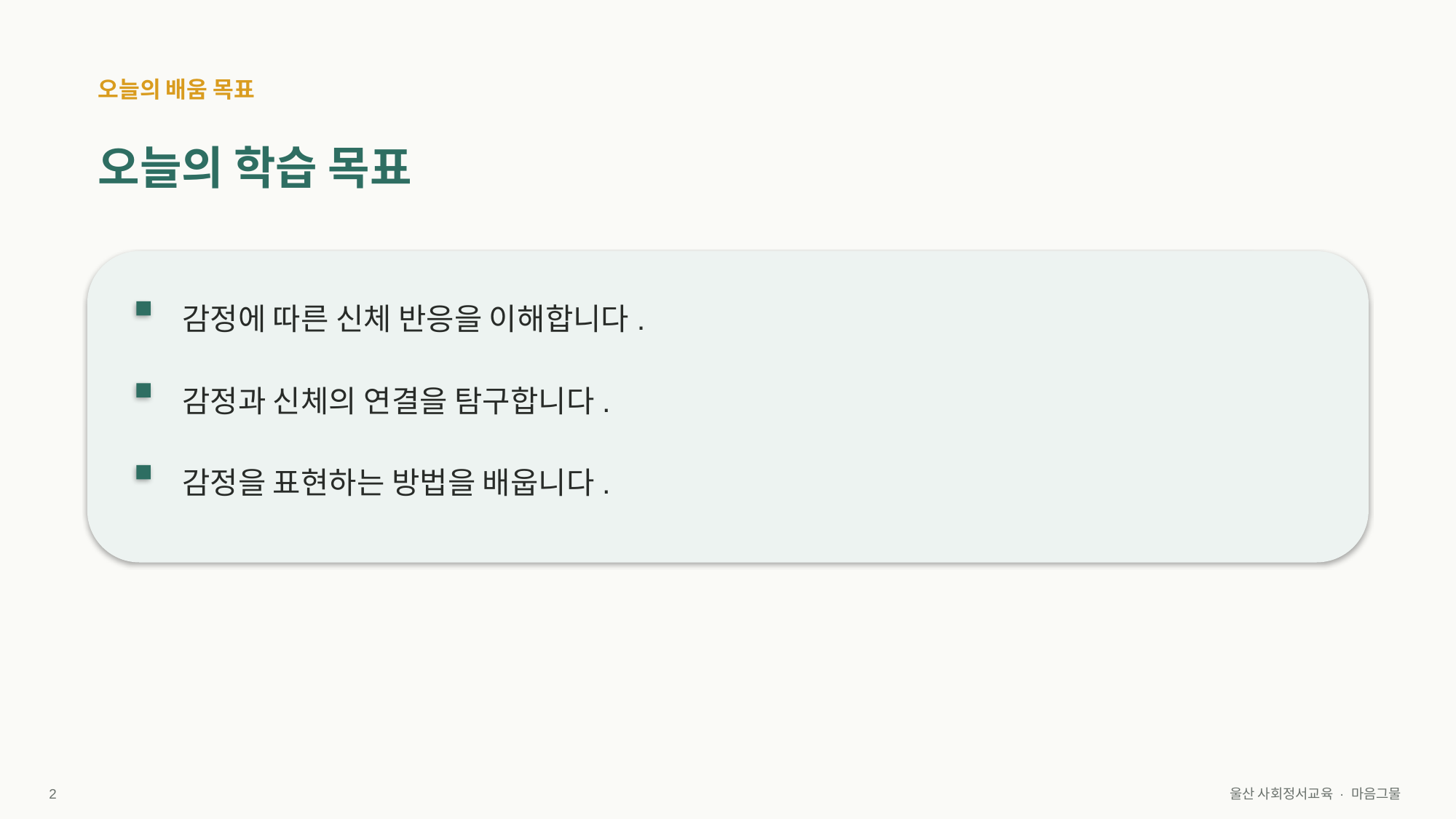

오늘의 배움 목표
오늘의 학습 목표

감정에 따른 신체 반응을 이해합니다.

감정과 신체의 연결을 탐구합니다.

감정을 표현하는 방법을 배웁니다.

2
울산 사회정서교육 · 마음그물